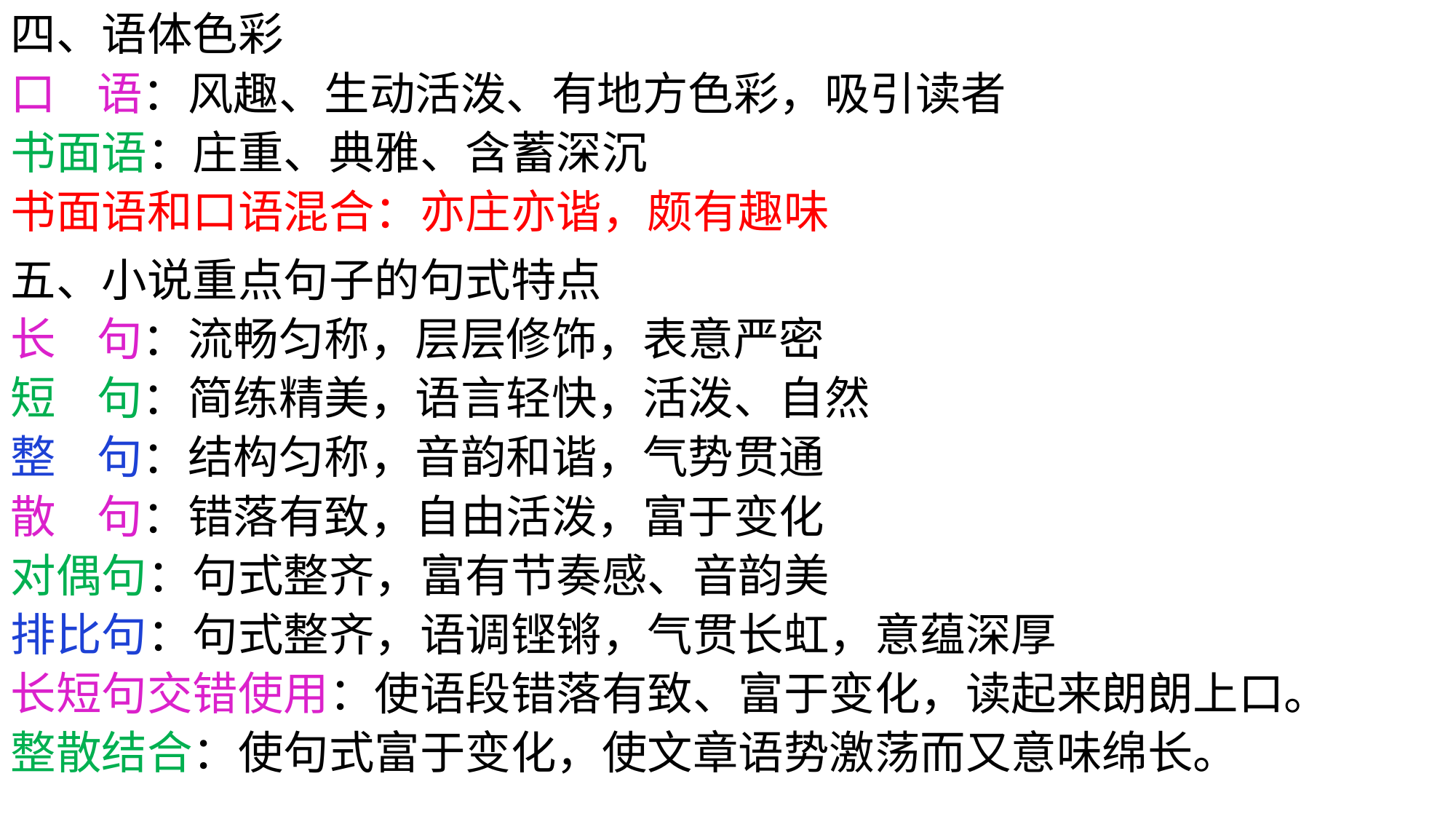

四、语体色彩
口    语：风趣、生动活泼、有地方色彩，吸引读者
书面语：庄重、典雅、含蓄深沉
书面语和口语混合：亦庄亦谐，颇有趣味
五、小说重点句子的句式特点
长    句：流畅匀称，层层修饰，表意严密
短    句：简练精美，语言轻快，活泼、自然
整    句：结构匀称，音韵和谐，气势贯通
散    句：错落有致，自由活泼，富于变化
对偶句：句式整齐，富有节奏感、音韵美
排比句：句式整齐，语调铿锵，气贯长虹，意蕴深厚
长短句交错使用：使语段错落有致、富于变化，读起来朗朗上口。
整散结合：使句式富于变化，使文章语势激荡而又意味绵长。